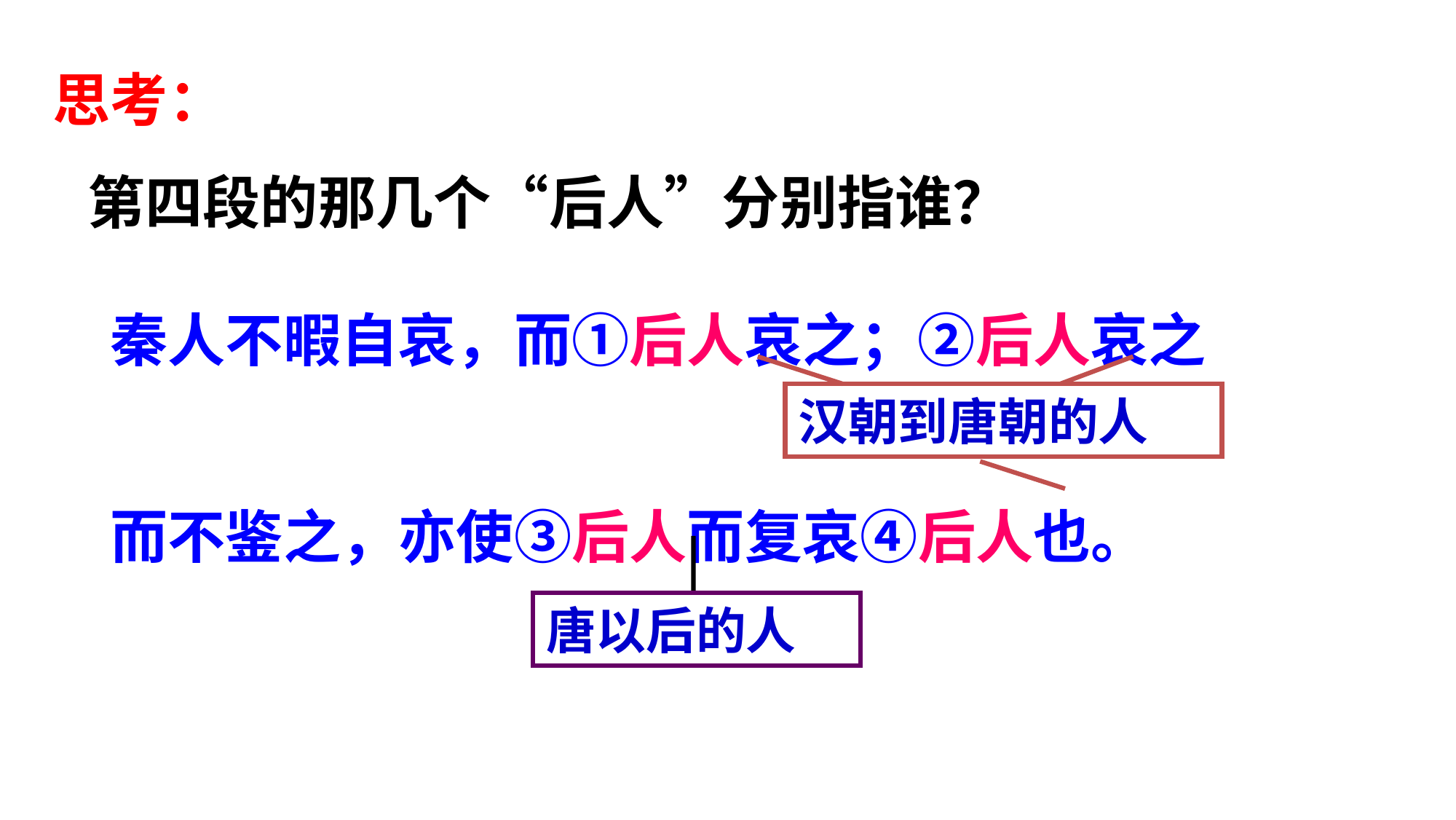

思考：
第四段的那几个“后人”分别指谁？
秦人不暇自哀，而①后人哀之；②后人哀之

而不鉴之，亦使③后人而复哀④后人也。

汉朝到唐朝的人

唐以后的人